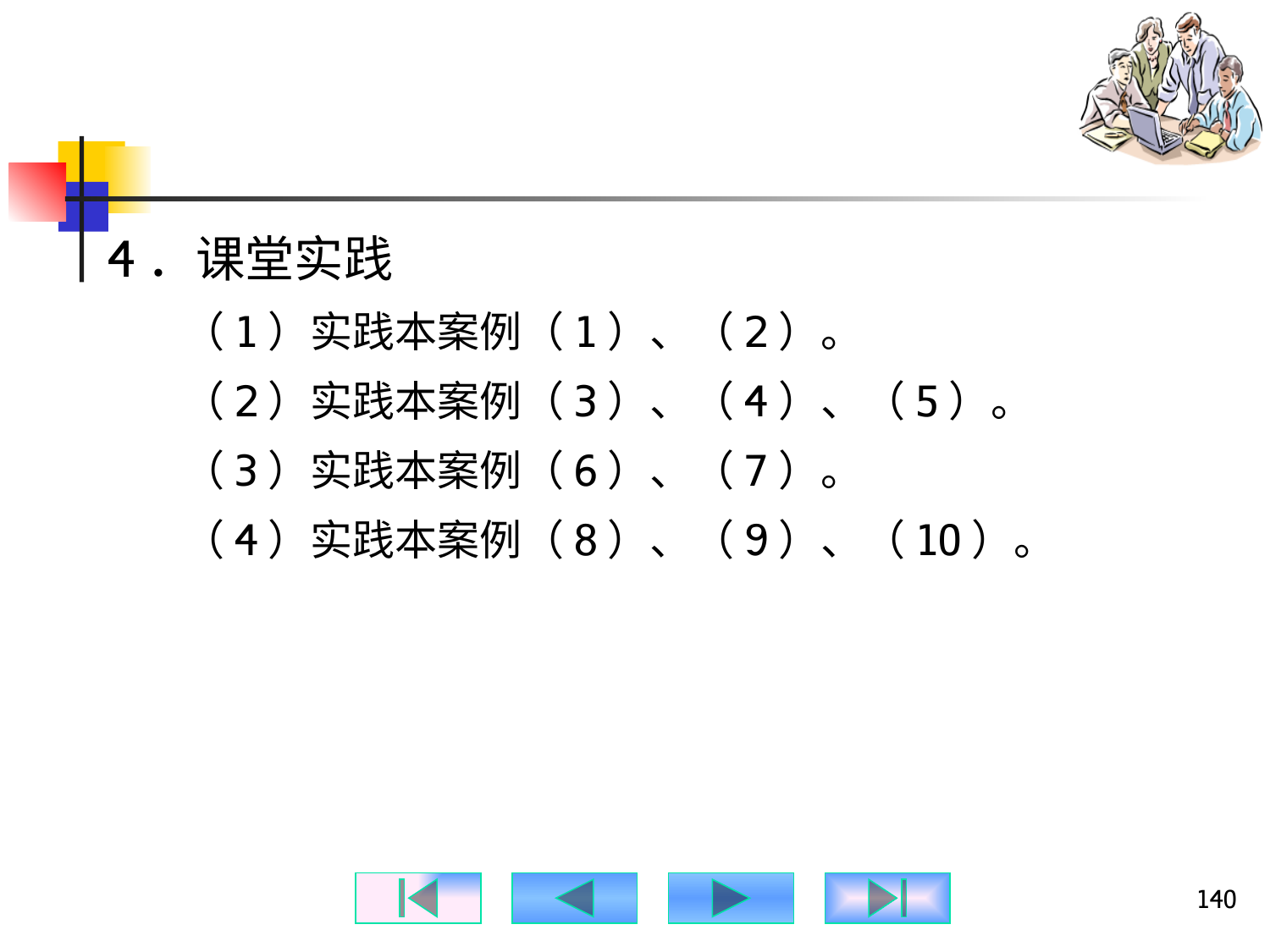

#
4．课堂实践
（1）实践本案例（1）、（2）。
（2）实践本案例（3）、（4）、（5）。
（3）实践本案例（6）、（7）。
（4）实践本案例（8）、（9）、（10）。

140